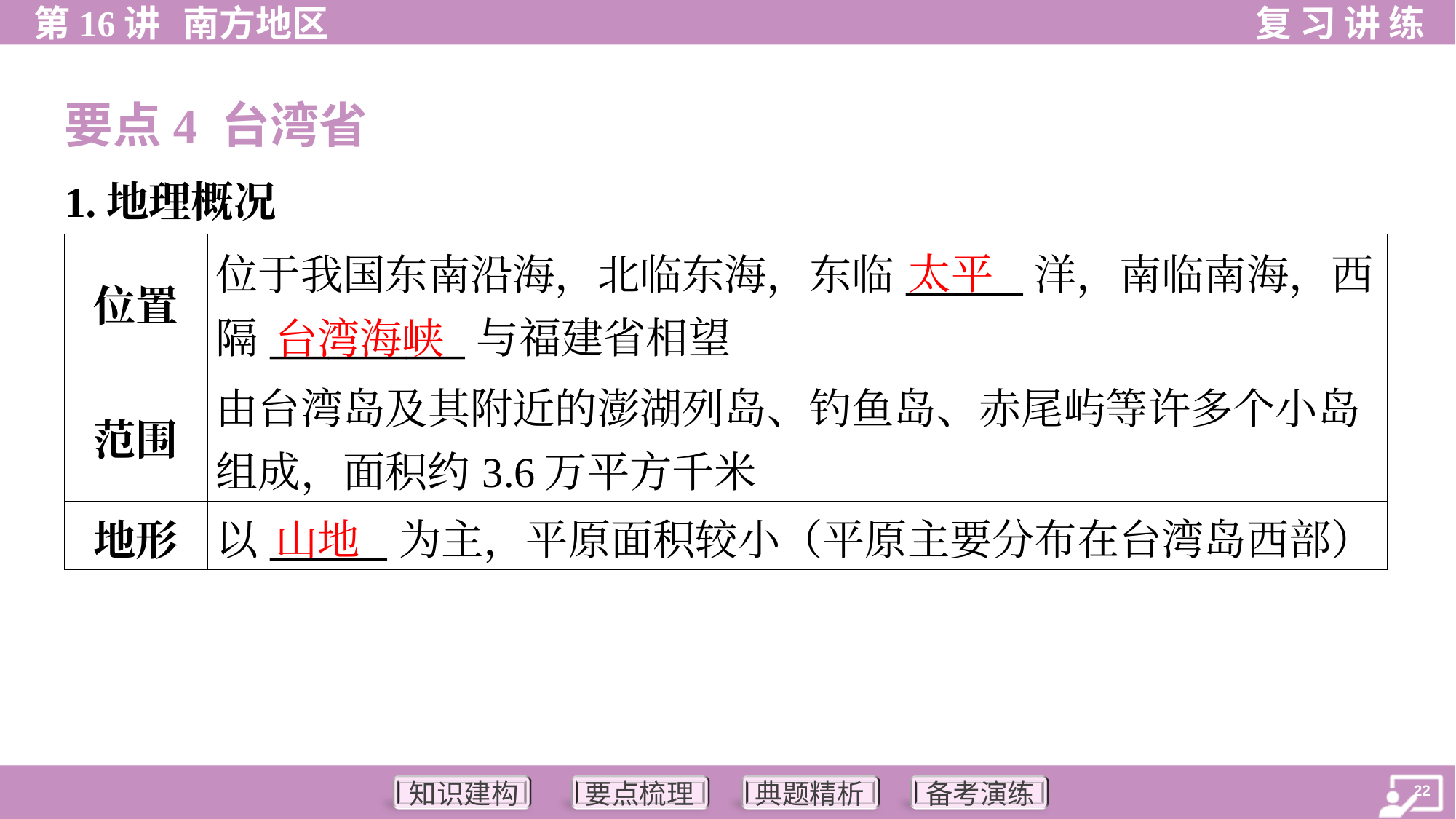

要点4 台湾省
1.地理概况
| 位置 | 位于我国东南沿海，北临东海，东临\_\_\_\_\_\_洋，南临南海，西 隔\_\_\_\_\_\_\_\_\_\_与福建省相望 |
| --- | --- |
| 范围 | 由台湾岛及其附近的澎湖列岛、钓鱼岛、赤尾屿等许多个小岛 组成，面积约3.6万平方千米 |
| 地形 | 以\_\_\_\_\_\_为主，平原面积较小（平原主要分布在台湾岛西部） |
太平
台湾海峡
山地